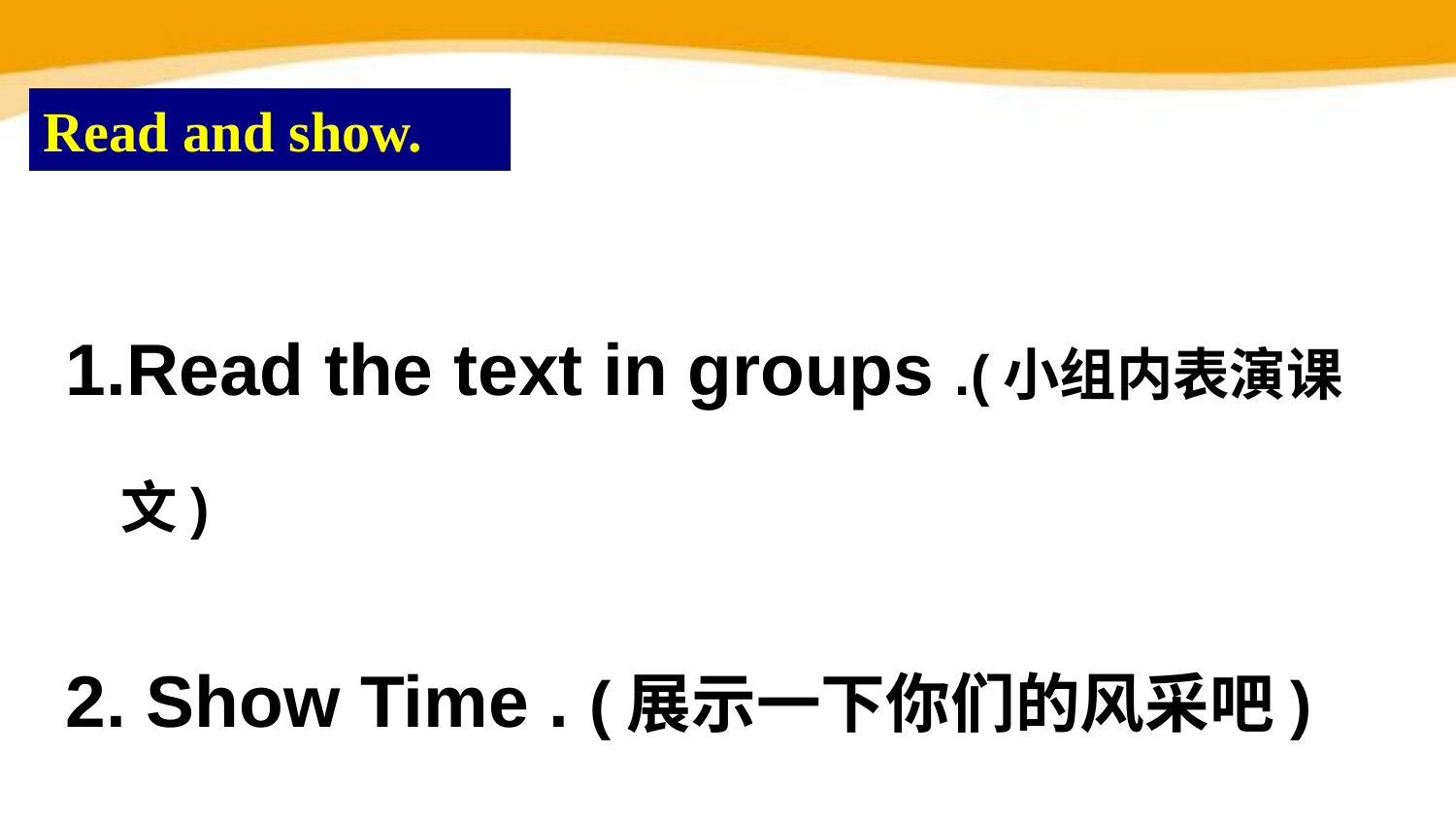

Read and show.
Read the text in groups .(小组内表演课文)
2. Show Time . (展示一下你们的风采吧)